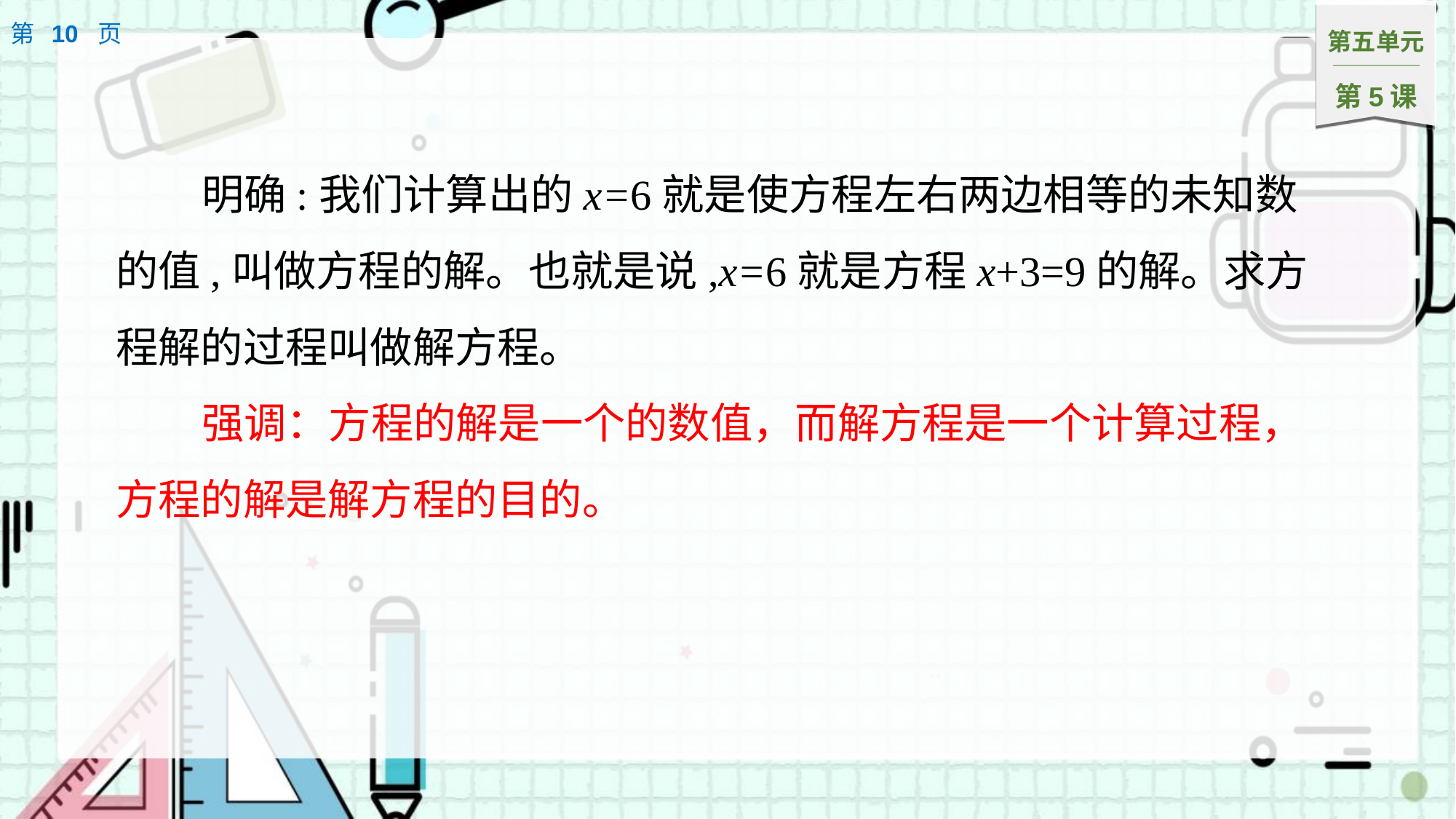

明确:我们计算出的x=6就是使方程左右两边相等的未知数的值,叫做方程的解。也就是说,x=6就是方程x+3=9的解。求方程解的过程叫做解方程。
强调：方程的解是一个的数值，而解方程是一个计算过程，方程的解是解方程的目的。